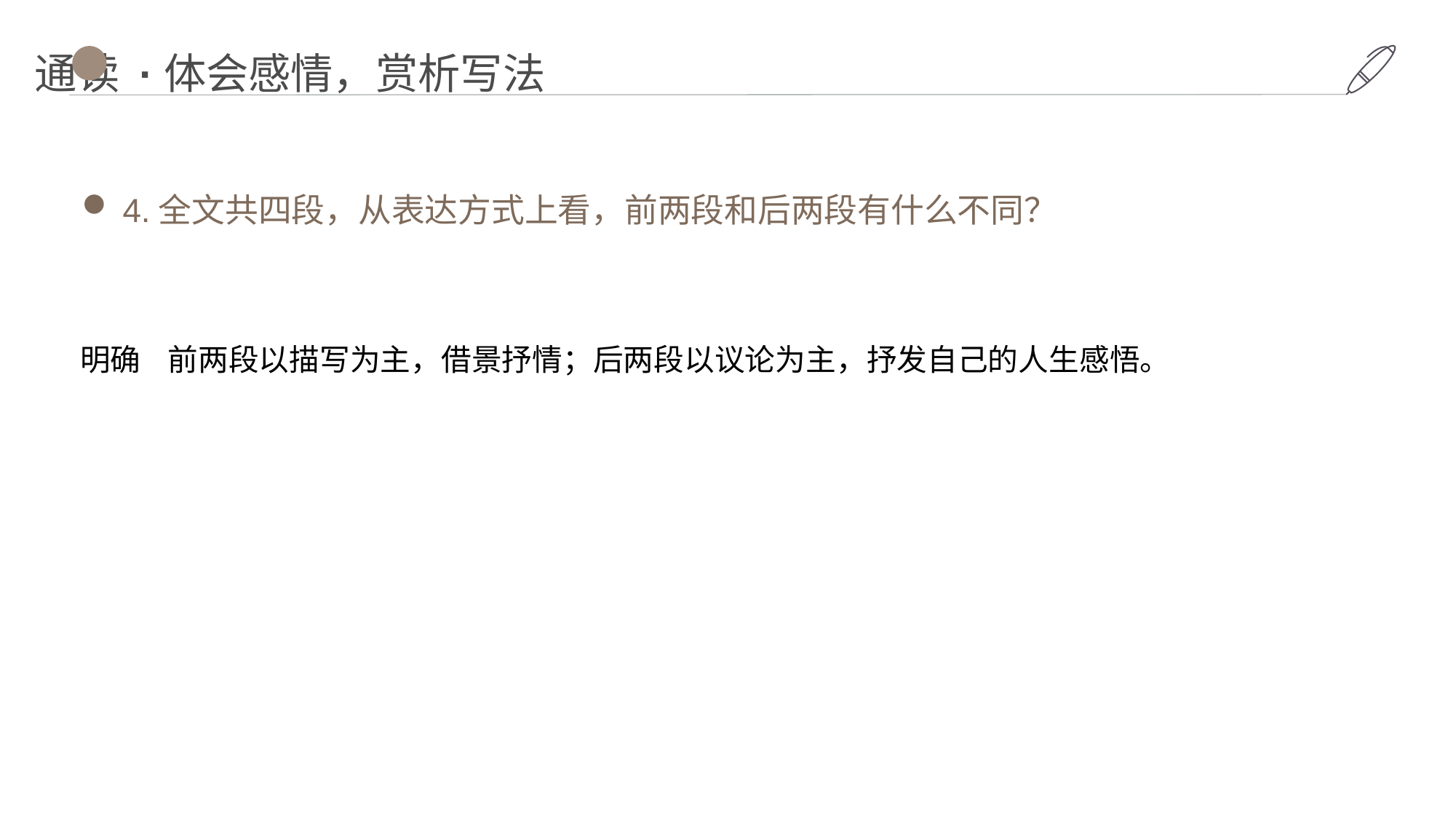

通读 ·体会感情，赏析写法

4.全文共四段，从表达方式上看，前两段和后两段有什么不同？
明确    前两段以描写为主，借景抒情；后两段以议论为主，抒发自己的人生感悟。